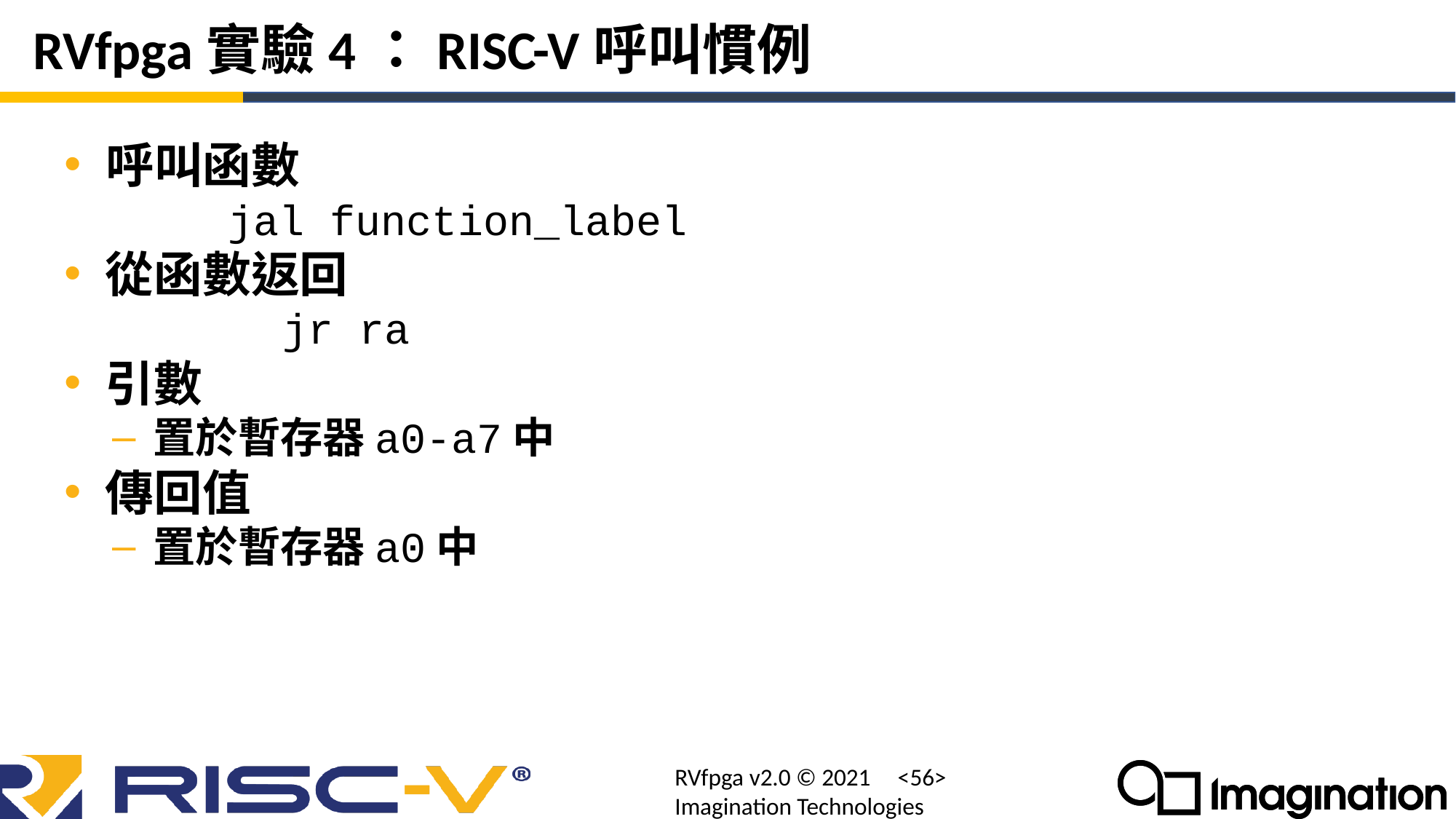

# RVfpga實驗4：RISC-V呼叫慣例
呼叫函數
	jal function_label
從函數返回
		jr ra
引數
置於暫存器a0-a7中
傳回值
置於暫存器a0中